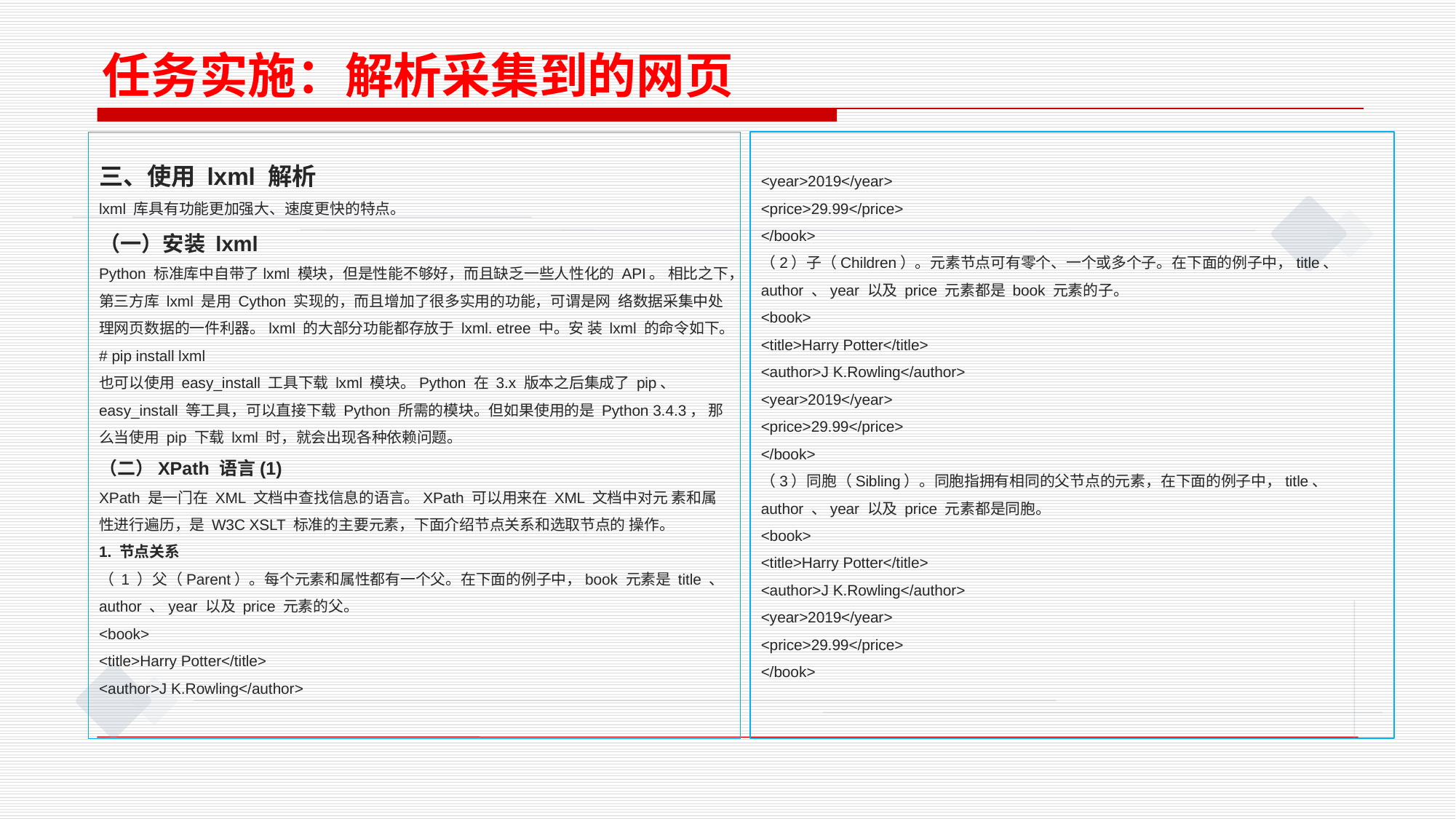

任务实施：解析采集到的网页
三、使用 lxml 解析
lxml 库具有功能更加强大、速度更快的特点。
（一）安装 lxml
Python 标准库中自带了lxml 模块，但是性能不够好，而且缺乏一些人性化的 API。 相比之下，第三方库 lxml 是用 Cython 实现的，而且增加了很多实用的功能，可谓是网  络数据采集中处理网页数据的一件利器。lxml 的大部分功能都存放于 lxml. etree 中。安 装 lxml 的命令如下。
# pip install lxml
也可以使用 easy_install 工具下载 lxml 模块。Python 在 3.x 版本之后集成了 pip、 easy_install 等工具，可以直接下载 Python 所需的模块。但如果使用的是 Python 3.4.3， 那么当使用 pip 下载 lxml 时，就会出现各种依赖问题。
（二）XPath 语言(1)
XPath 是一门在 XML 文档中查找信息的语言。XPath 可以用来在 XML 文档中对元 素和属性进行遍历，是 W3C XSLT 标准的主要元素，下面介绍节点关系和选取节点的 操作。
1. 节点关系
（ 1 ）父（Parent）。每个元素和属性都有一个父。在下面的例子中，book 元素是 title 、author 、year 以及 price 元素的父。
<book>
<title>Harry Potter</title>
<author>J K.Rowling</author>

<year>2019</year>
<price>29.99</price>
</book>
（2）子（Children）。元素节点可有零个、一个或多个子。在下面的例子中，title、 author 、year 以及 price 元素都是 book 元素的子。
<book>
<title>Harry Potter</title>
<author>J K.Rowling</author>
<year>2019</year>
<price>29.99</price>
</book>
（3）同胞（Sibling）。同胞指拥有相同的父节点的元素，在下面的例子中，title、 author 、year 以及 price 元素都是同胞。
<book>
<title>Harry Potter</title>
<author>J K.Rowling</author>
<year>2019</year>
<price>29.99</price>
</book>